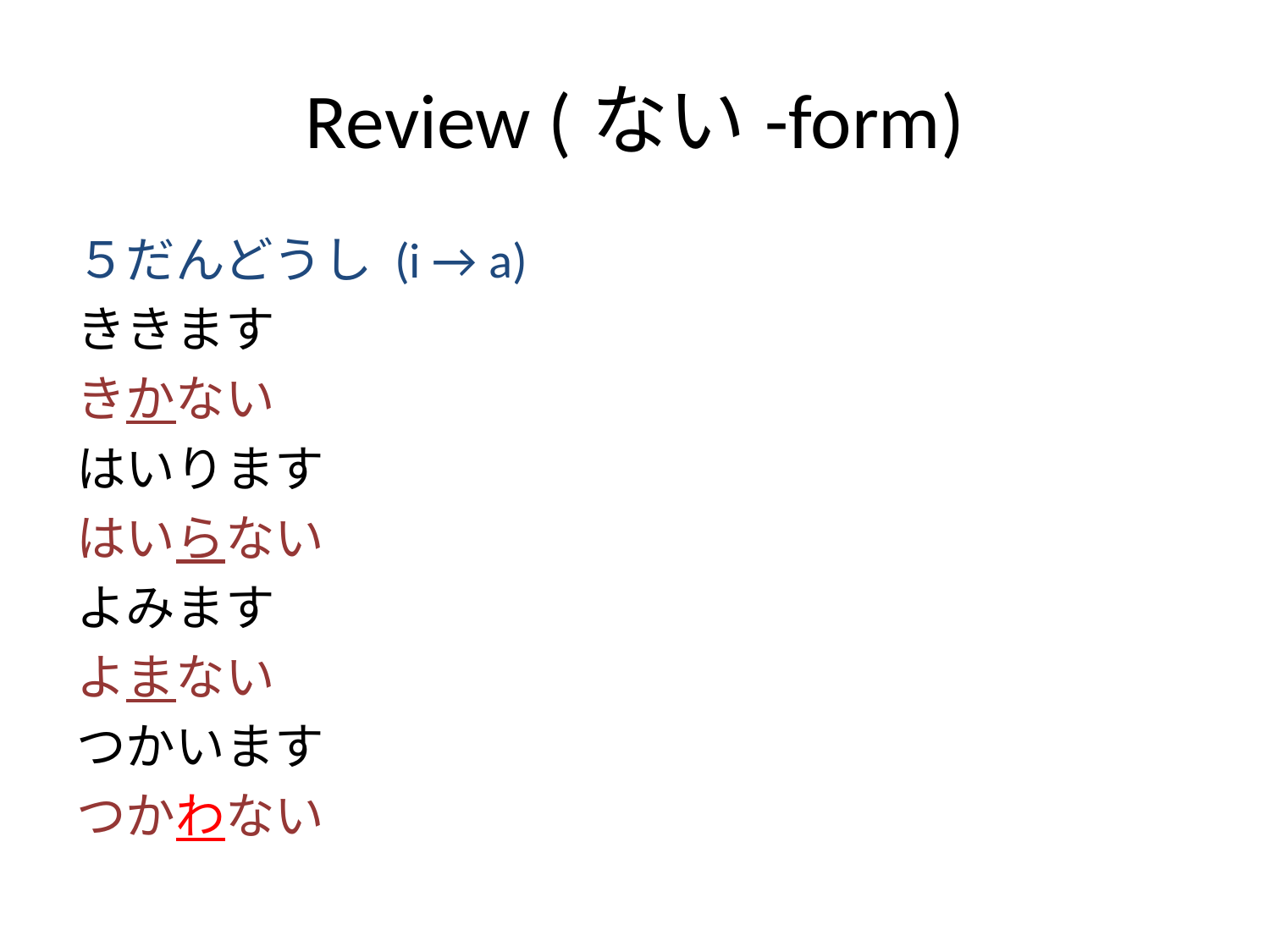

# Review (ない-form)
５だんどうし (i → a)
ききます
きかない
はいります
はいらない
よみます
よまない
つかいます
つかわない